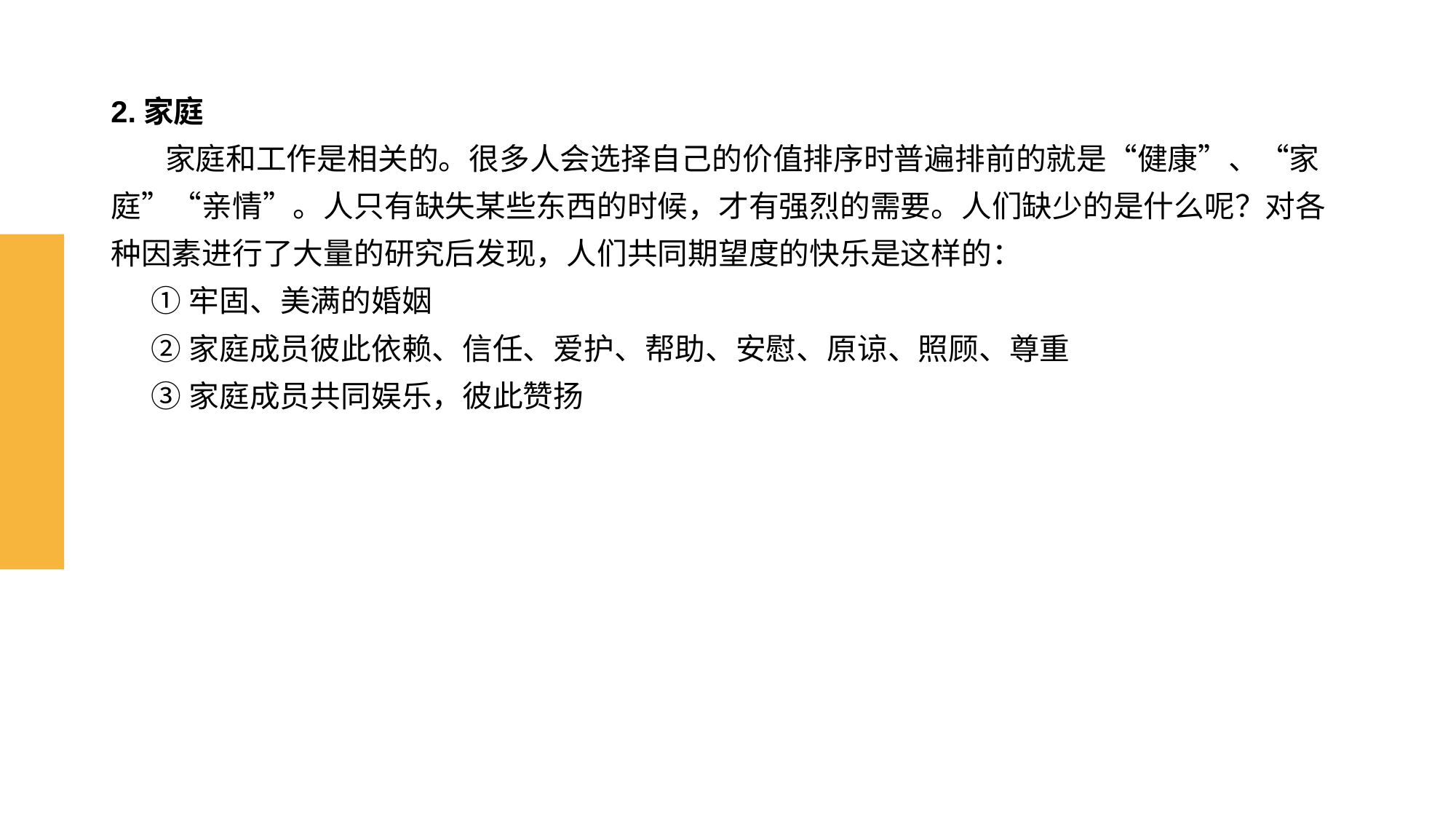

# 2.家庭
       家庭和工作是相关的。很多人会选择自己的价值排序时普遍排前的就是“健康”、“家庭”“亲情”。人只有缺失某些东西的时候，才有强烈的需要。人们缺少的是什么呢？对各种因素进行了大量的研究后发现，人们共同期望度的快乐是这样的：
      ①牢固、美满的婚姻
      ②家庭成员彼此依赖、信任、爱护、帮助、安慰、原谅、照顾、尊重
      ③家庭成员共同娱乐，彼此赞扬